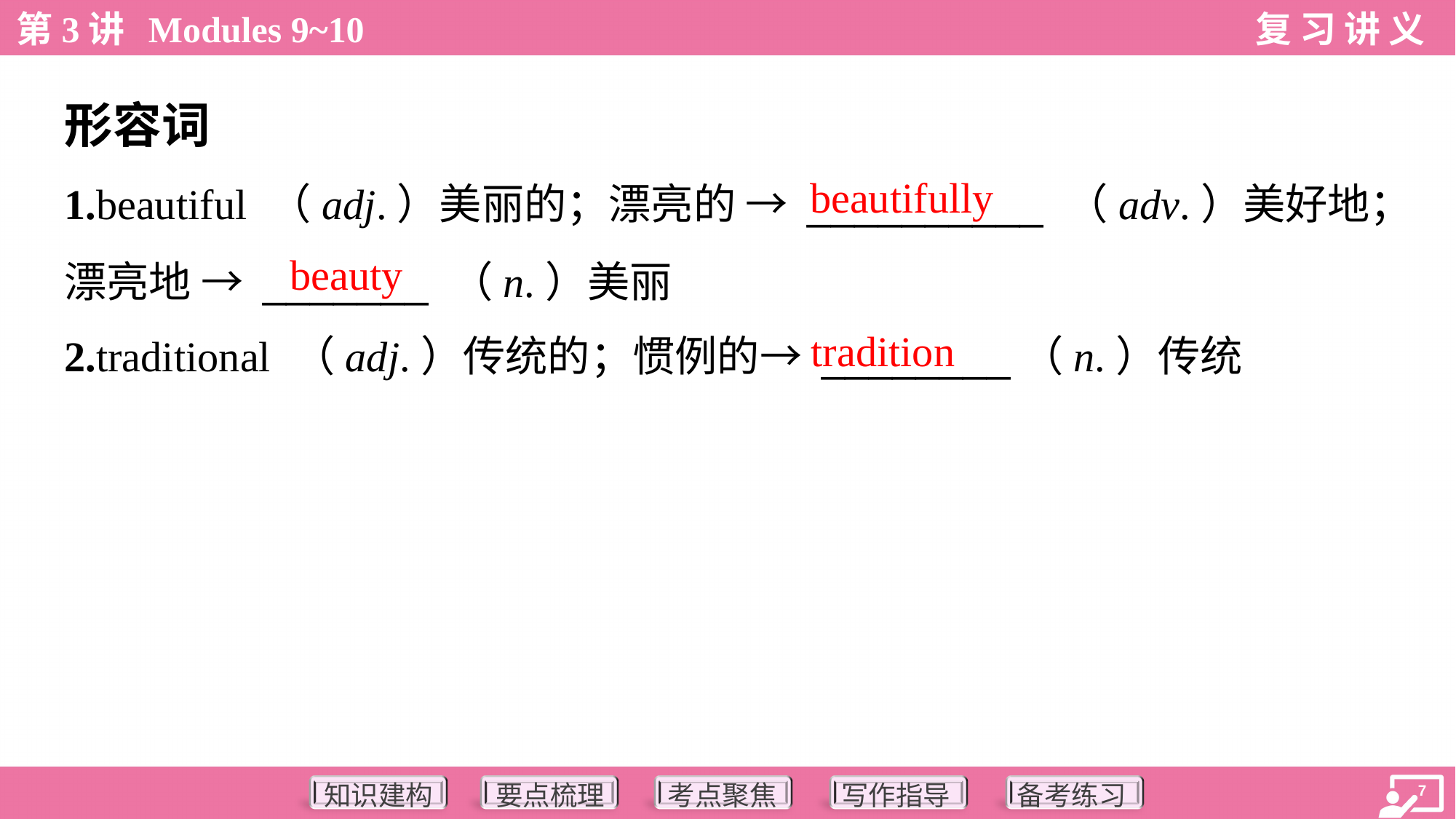

形容词
beautifully
1.beautiful （adj.）美丽的；漂亮的 → __________ （adv.）美好地；
漂亮地 → _______ （n.）美丽
2.traditional （adj.）传统的；惯例的→ ________（n.）传统
beauty
tradition